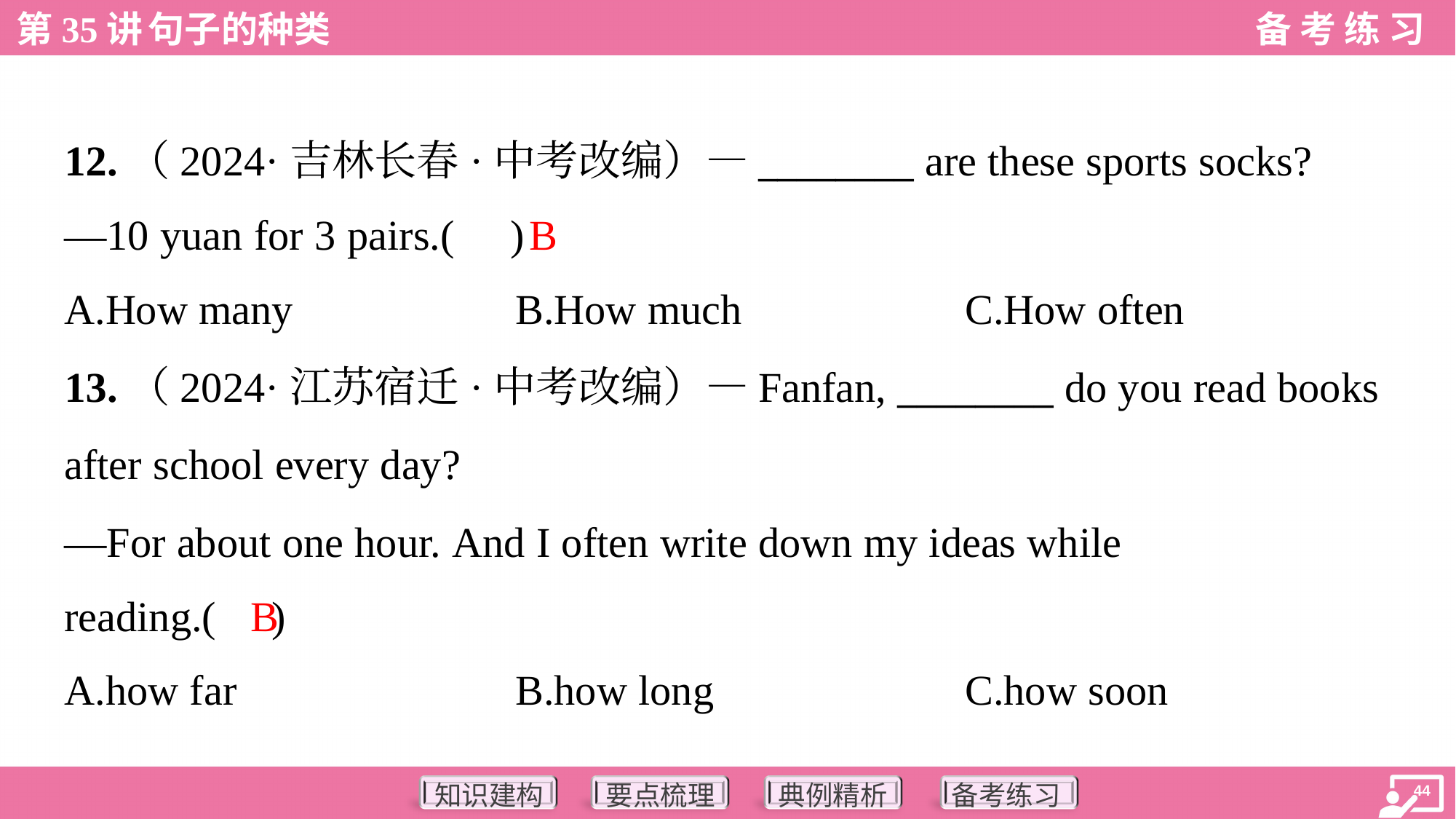

12.（2024·吉林长春·中考改编）—________ are these sports socks?
—10 yuan for 3 pairs.(     )
B
A.How many	B.How much	C.How often
13.（2024·江苏宿迁·中考改编）—Fanfan, ________ do you read books
after school every day?
—For about one hour. And I often write down my ideas while
reading.(     )
B
A.how far	B.how long	C.how soon